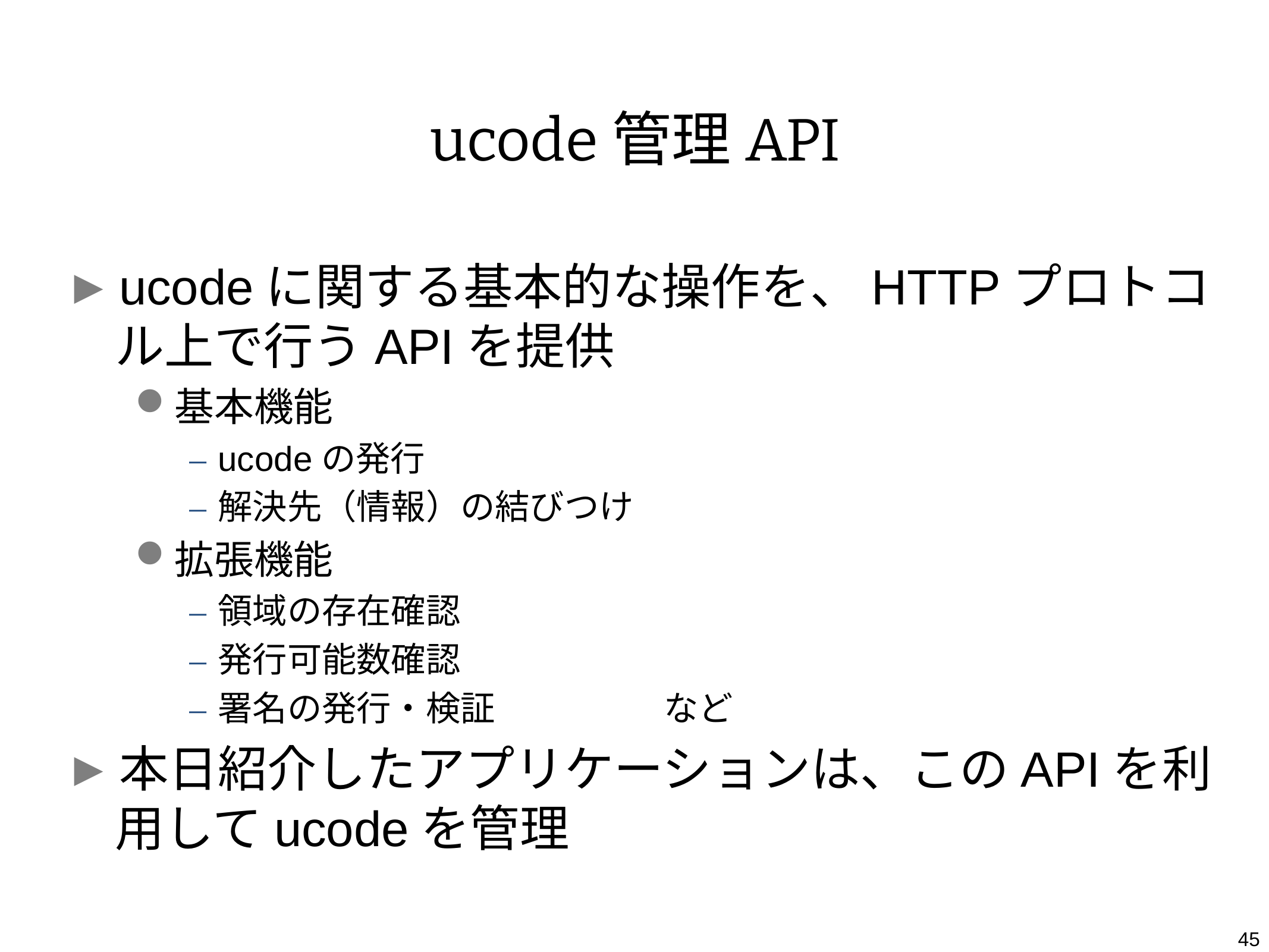

# ucode管理API
ucodeに関する基本的な操作を、HTTPプロトコル上で行うAPIを提供
基本機能
ucodeの発行
解決先（情報）の結びつけ
拡張機能
領域の存在確認
発行可能数確認
署名の発行・検証		など
本日紹介したアプリケーションは、このAPIを利用してucodeを管理
45